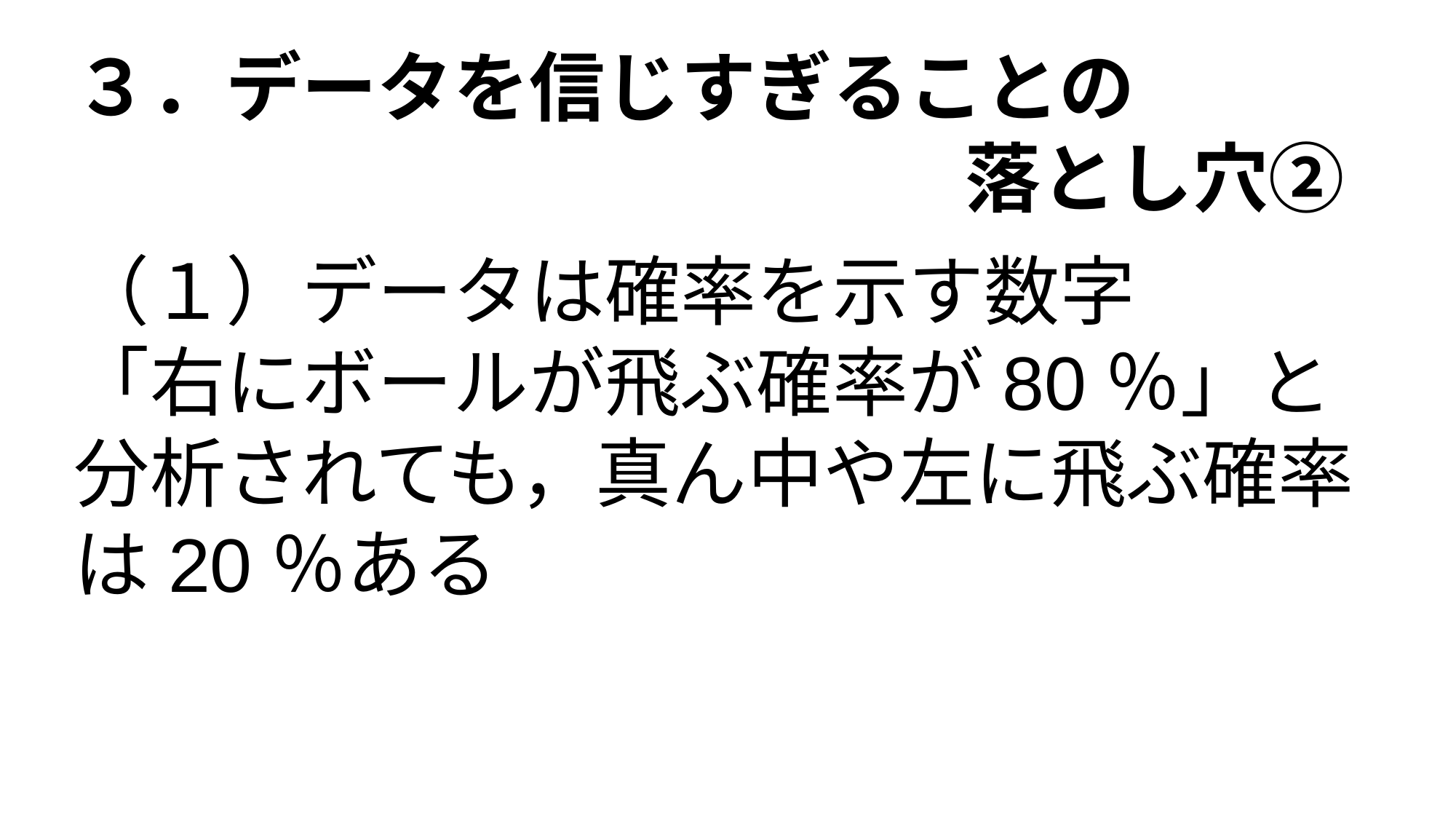

３．データを信じすぎることの
　　落とし穴➁
（１）データは確率を示す数字
「右にボールが飛ぶ確率が80％」と分析されても，真ん中や左に飛ぶ確率は20％ある